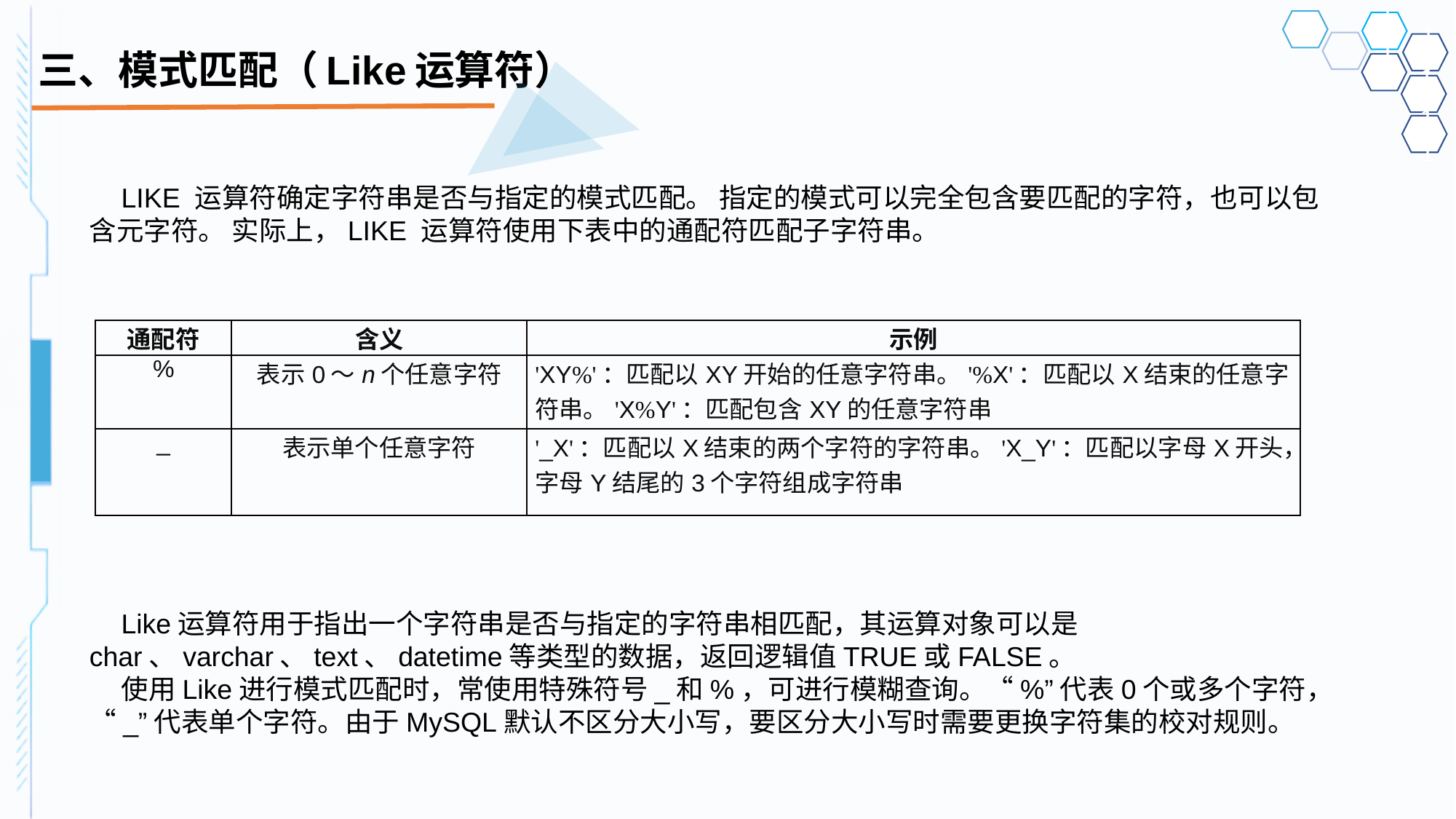

# 三、模式匹配（Like运算符）

LIKE 运算符确定字符串是否与指定的模式匹配。 指定的模式可以完全包含要匹配的字符，也可以包含元字符。 实际上，LIKE 运算符使用下表中的通配符匹配子字符串。

Like运算符用于指出一个字符串是否与指定的字符串相匹配，其运算对象可以是char、varchar、text、datetime等类型的数据，返回逻辑值TRUE或FALSE。
使用Like进行模式匹配时，常使用特殊符号_和%，可进行模糊查询。“%”代表0个或多个字符，“_”代表单个字符。由于MySQL默认不区分大小写，要区分大小写时需要更换字符集的校对规则。
| 通配符 | 含义 | 示例 |
| --- | --- | --- |
| % | 表示0～n个任意字符 | 'XY%'：匹配以XY开始的任意字符串。'%X'：匹配以X结束的任意字符串。'X%Y'：匹配包含XY的任意字符串 |
| \_ | 表示单个任意字符 | '\_X'：匹配以X结束的两个字符的字符串。'X\_Y'：匹配以字母X开头，字母Y结尾的3个字符组成字符串 |